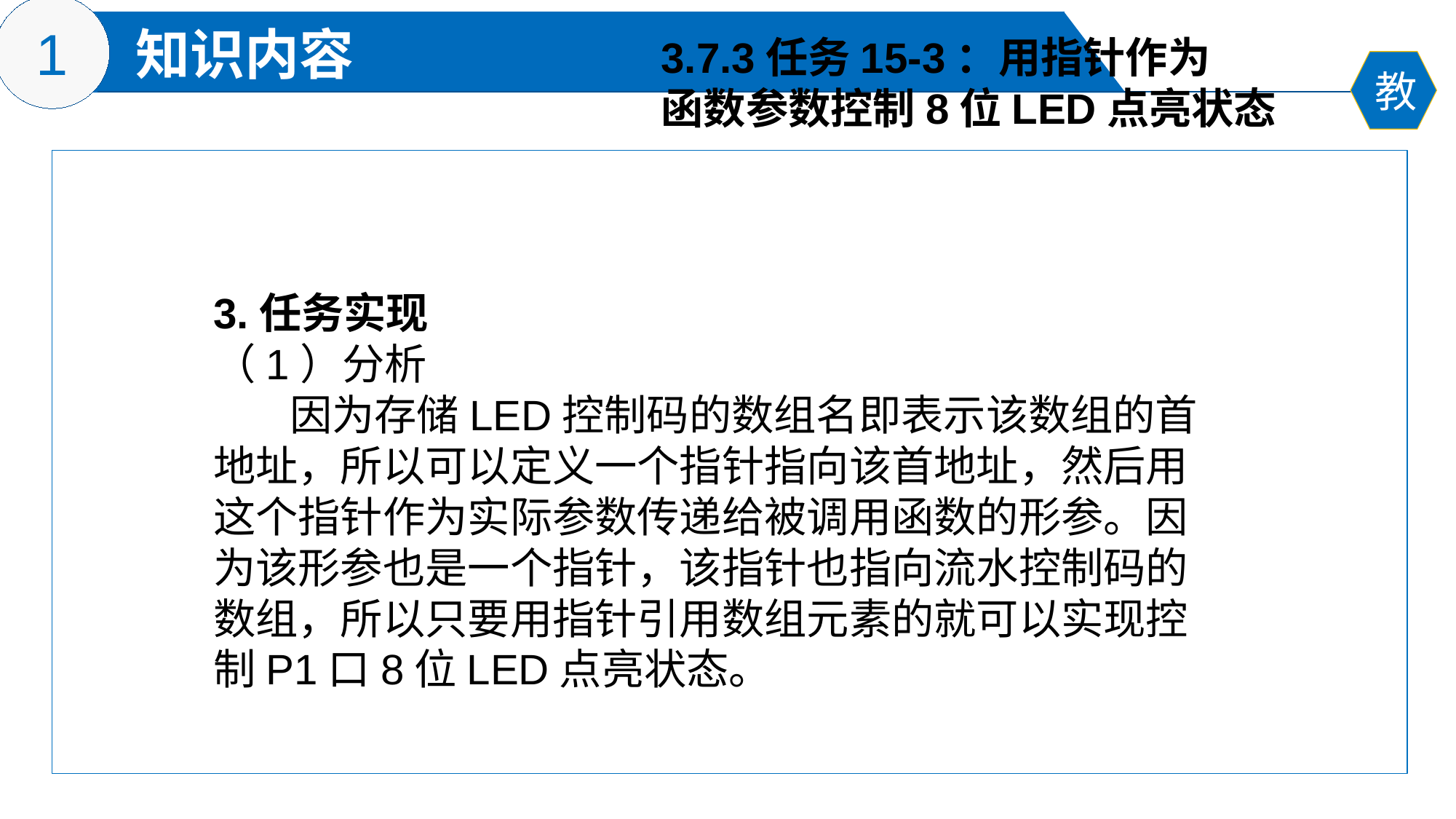

3.7.3任务15-3：用指针作为
函数参数控制8位LED点亮状态
3.任务实现
（1）分析
       因为存储LED控制码的数组名即表示该数组的首地址，所以可以定义一个指针指向该首地址，然后用这个指针作为实际参数传递给被调用函数的形参。因为该形参也是一个指针，该指针也指向流水控制码的数组，所以只要用指针引用数组元素的就可以实现控制P1口8位LED点亮状态。